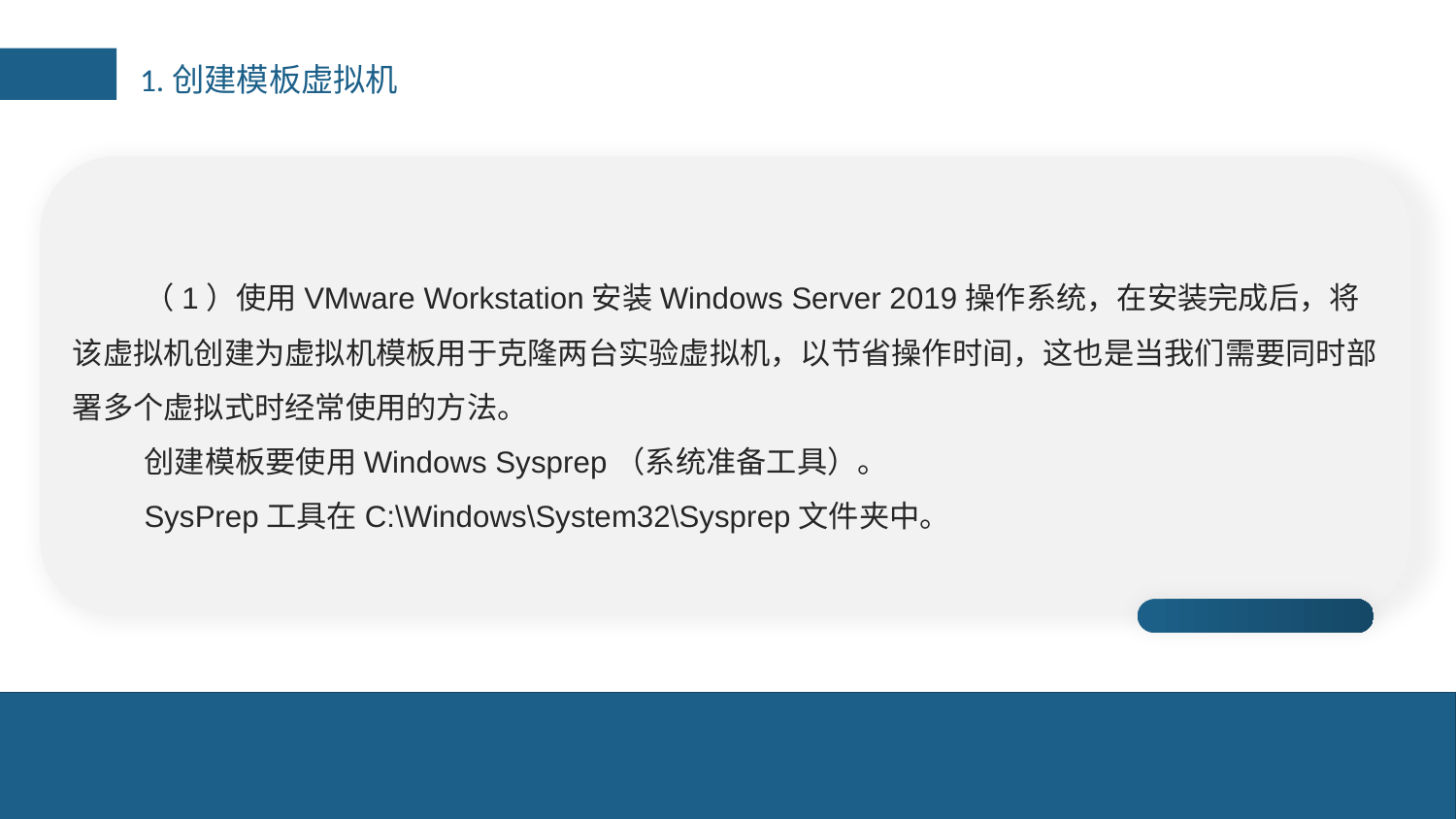

1.创建模板虚拟机

（1）使用VMware Workstation安装Windows Server 2019操作系统，在安装完成后，将该虚拟机创建为虚拟机模板用于克隆两台实验虚拟机，以节省操作时间，这也是当我们需要同时部署多个虚拟式时经常使用的方法。
创建模板要使用Windows Sysprep（系统准备工具）。
SysPrep工具在C:\Windows\System32\Sysprep文件夹中。